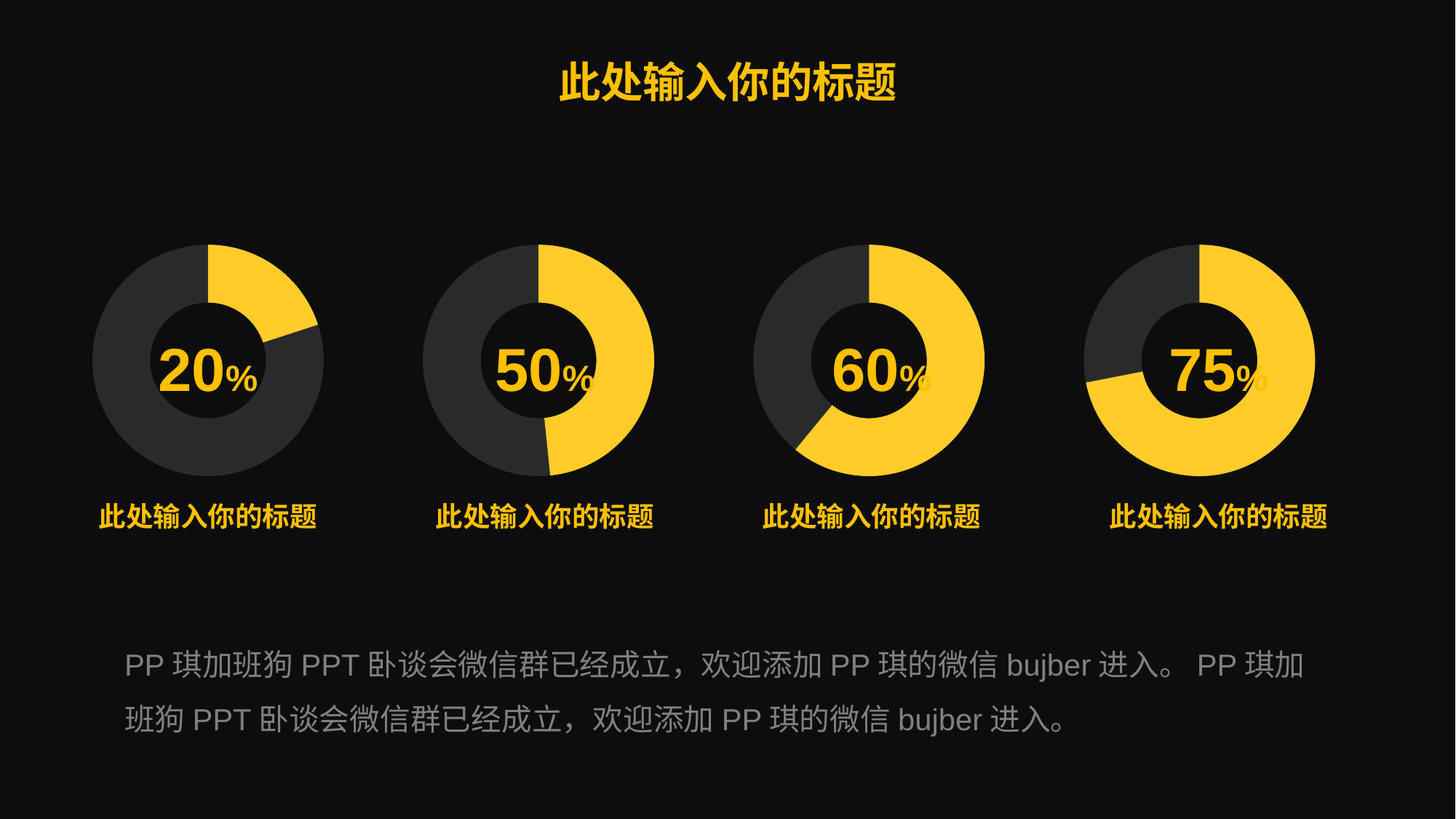

此处输入你的标题

### Chart

| Category | 销售额 |
|---|---|
| 第一季度 | 2.0 |
| 第二季度 | 8.0 |

### Chart

| Category | 销售额 |
|---|---|
| 第一季度 | 3.0 |
| 第二季度 | 3.2 |

### Chart

| Category | 销售额 |
|---|---|
| 第一季度 | 5.0 |
| 第二季度 | 3.2 |

### Chart

| Category | 销售额 |
|---|---|
| 第一季度 | 8.2 |
| 第二季度 | 3.2 |
20%
50%
60%
75%
此处输入你的标题
此处输入你的标题
此处输入你的标题
此处输入你的标题
PP琪加班狗PPT卧谈会微信群已经成立，欢迎添加PP琪的微信bujber进入。PP琪加班狗PPT卧谈会微信群已经成立，欢迎添加PP琪的微信bujber进入。